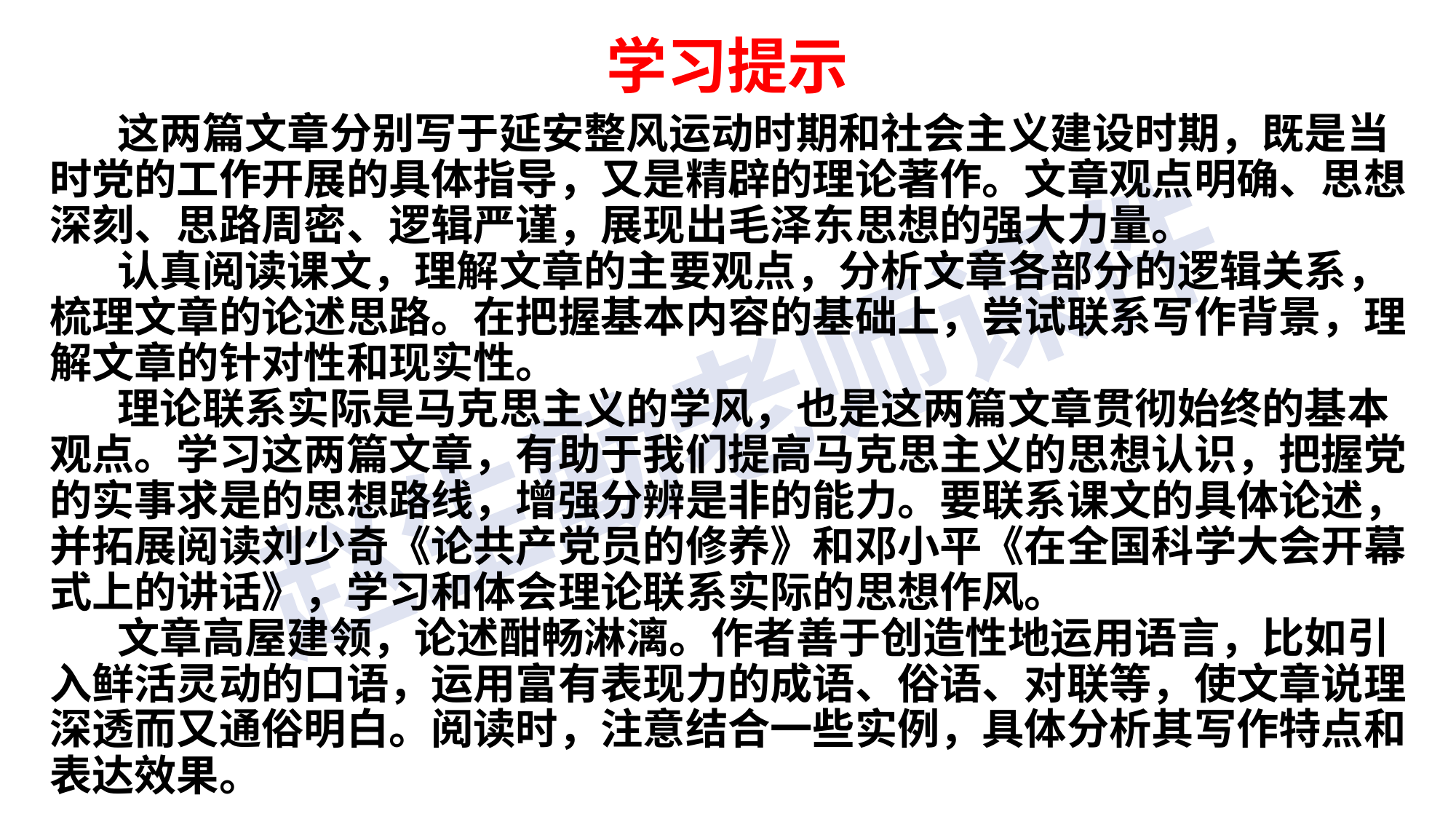

学习提示
      这两篇文章分别写于延安整风运动时期和社会主义建设时期，既是当时党的工作开展的具体指导，又是精辟的理论著作。文章观点明确、思想深刻、思路周密、逻辑严谨，展现出毛泽东思想的强大力量。
      认真阅读课文，理解文章的主要观点，分析文章各部分的逻辑关系，梳理文章的论述思路。在把握基本内容的基础上，尝试联系写作背景，理解文章的针对性和现实性。
      理论联系实际是马克思主义的学风，也是这两篇文章贯彻始终的基本观点。学习这两篇文章，有助于我们提高马克思主义的思想认识，把握党的实事求是的思想路线，增强分辨是非的能力。要联系课文的具体论述，并拓展阅读刘少奇《论共产党员的修养》和邓小平《在全国科学大会开幕式上的讲话》，学习和体会理论联系实际的思想作风。
      文章高屋建领，论述酣畅淋漓。作者善于创造性地运用语言，比如引入鲜活灵动的口语，运用富有表现力的成语、俗语、对联等，使文章说理深透而又通俗明白。阅读时，注意结合一些实例，具体分析其写作特点和表达效果。